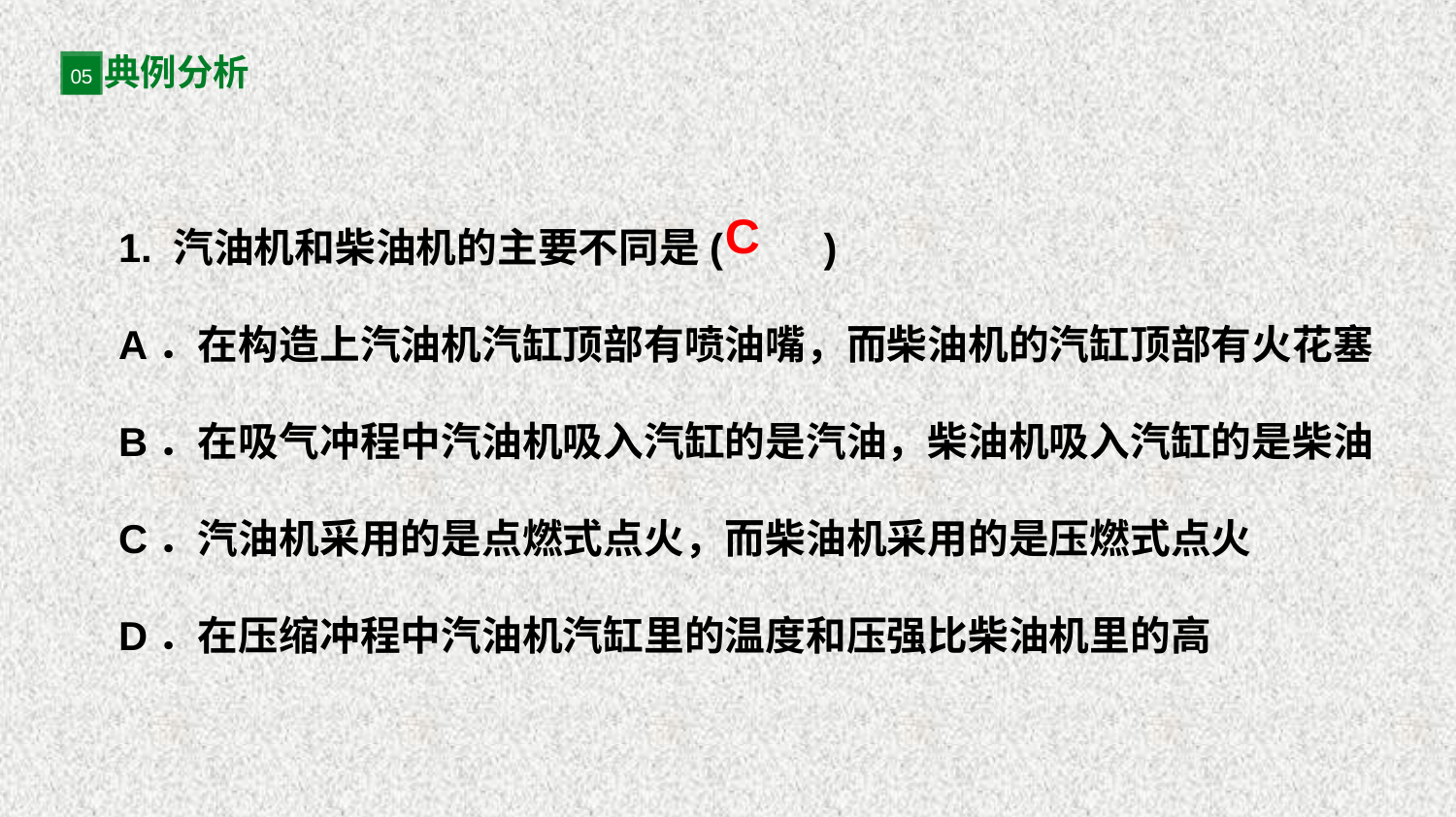

典例分析

05
1. 汽油机和柴油机的主要不同是(　　)
A．在构造上汽油机汽缸顶部有喷油嘴，而柴油机的汽缸顶部有火花塞
B．在吸气冲程中汽油机吸入汽缸的是汽油，柴油机吸入汽缸的是柴油
C．汽油机采用的是点燃式点火，而柴油机采用的是压燃式点火
D．在压缩冲程中汽油机汽缸里的温度和压强比柴油机里的高
C